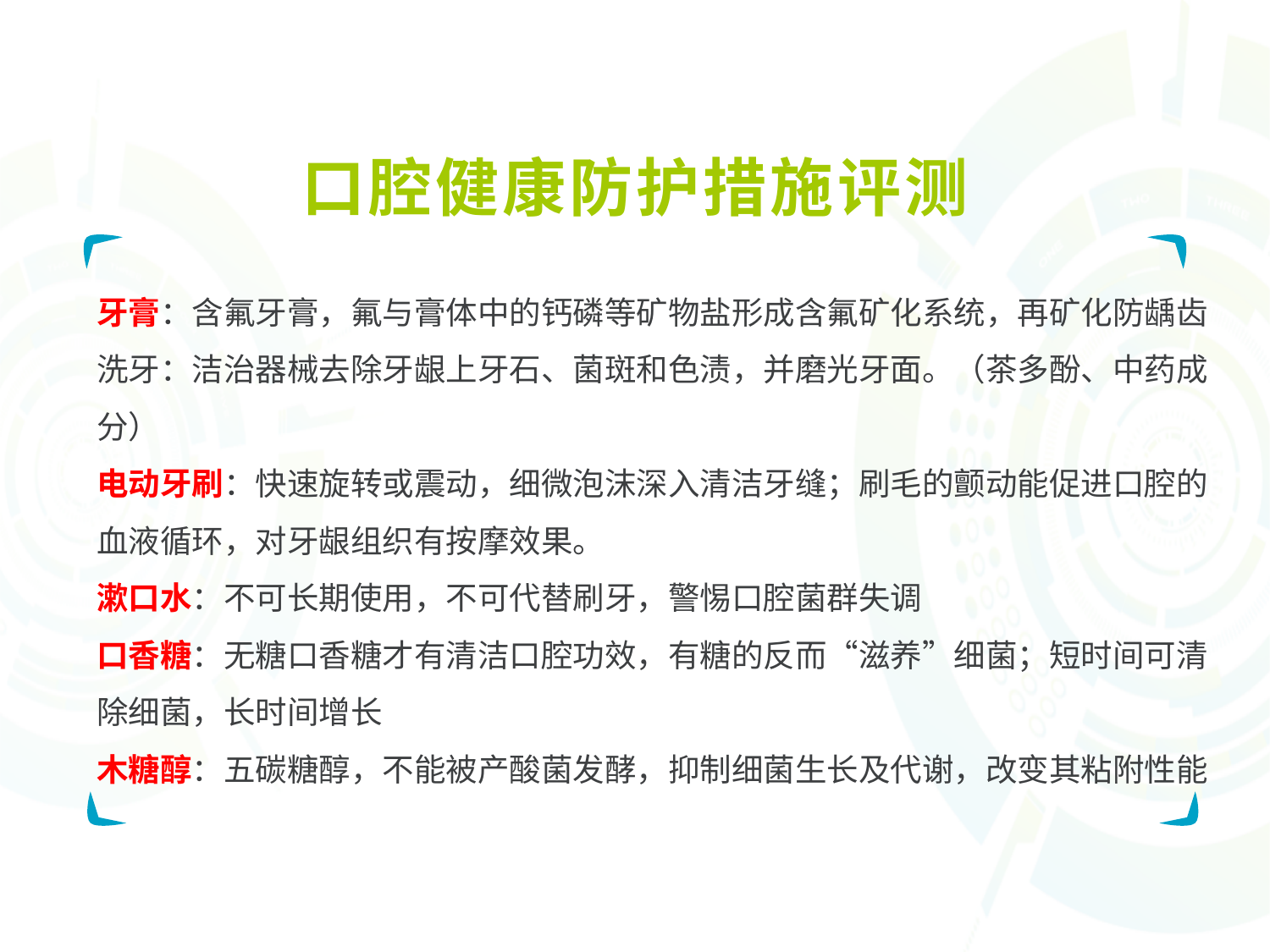

口腔健康防护措施评测

牙膏：含氟牙膏，氟与膏体中的钙磷等矿物盐形成含氟矿化系统，再矿化防龋齿
洗牙：洁治器械去除牙龈上牙石、菌斑和色渍，并磨光牙面。（茶多酚、中药成分）
电动牙刷：快速旋转或震动，细微泡沫深入清洁牙缝；刷毛的颤动能促进口腔的血液循环，对牙龈组织有按摩效果。
漱口水：不可长期使用，不可代替刷牙，警惕口腔菌群失调
口香糖：无糖口香糖才有清洁口腔功效，有糖的反而“滋养”细菌；短时间可清除细菌，长时间增长
木糖醇：五碳糖醇，不能被产酸菌发酵，抑制细菌生长及代谢，改变其粘附性能